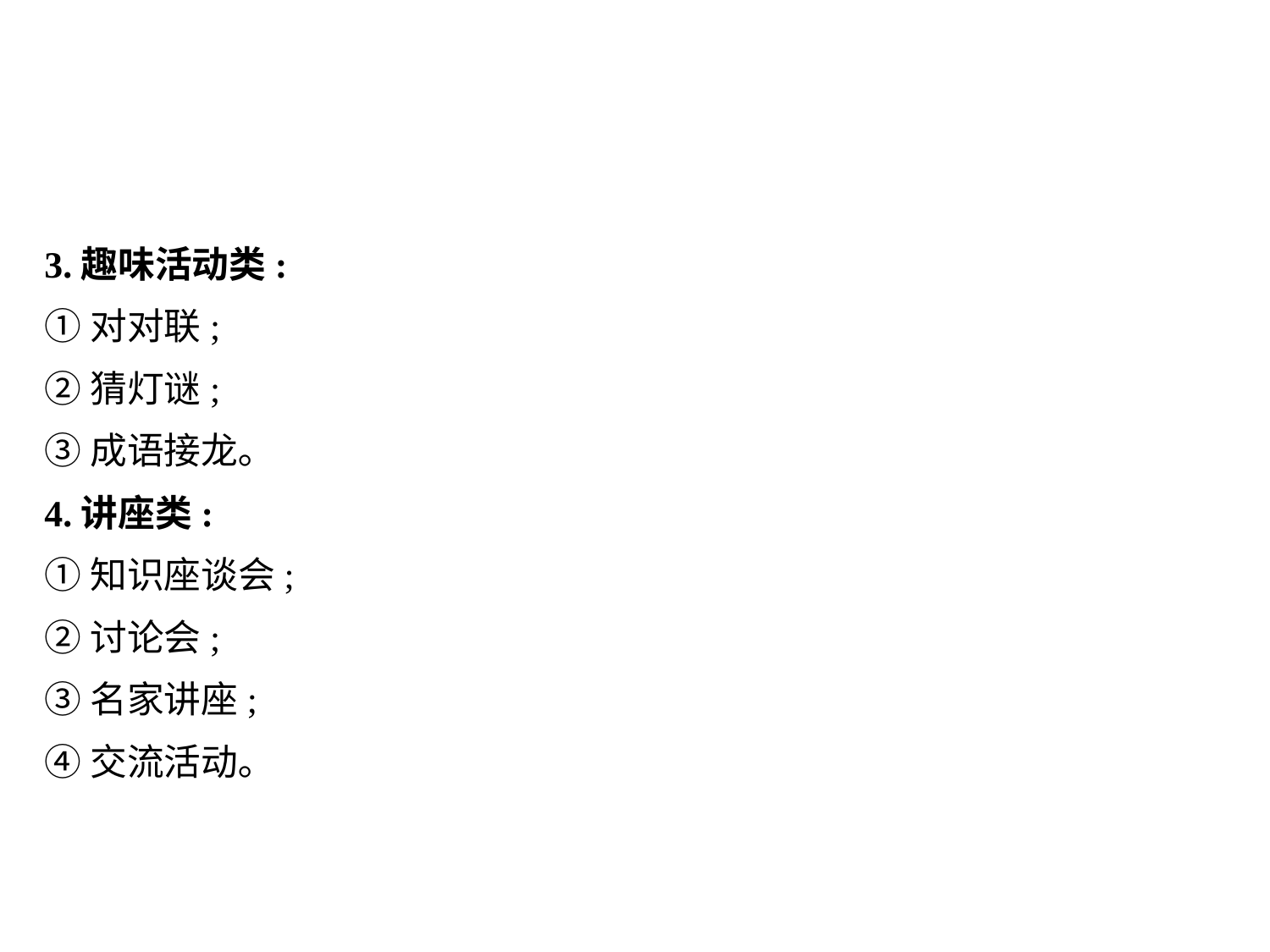

3.趣味活动类:
①对对联;
②猜灯谜;
③成语接龙｡
4.讲座类:
①知识座谈会;
②讨论会;
③名家讲座;
④交流活动｡